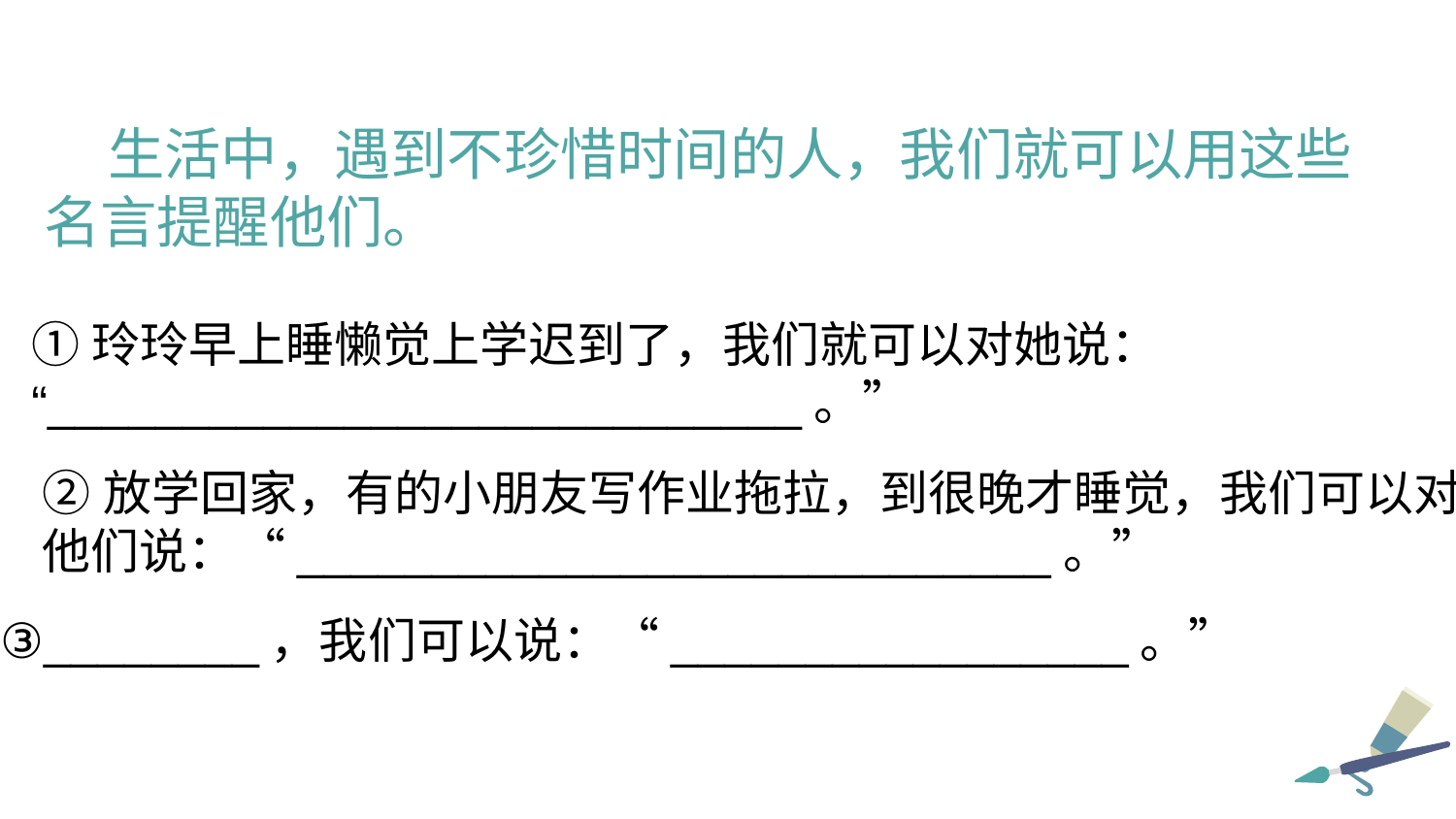

生活中，遇到不珍惜时间的人，我们就可以用这些名言提醒他们。
①玲玲早上睡懒觉上学迟到了，我们就可以对她说：
“____________________________。”
②放学回家，有的小朋友写作业拖拉，到很晚才睡觉，我们可以对
他们说：“____________________________。”
③________，我们可以说：“_________________。”